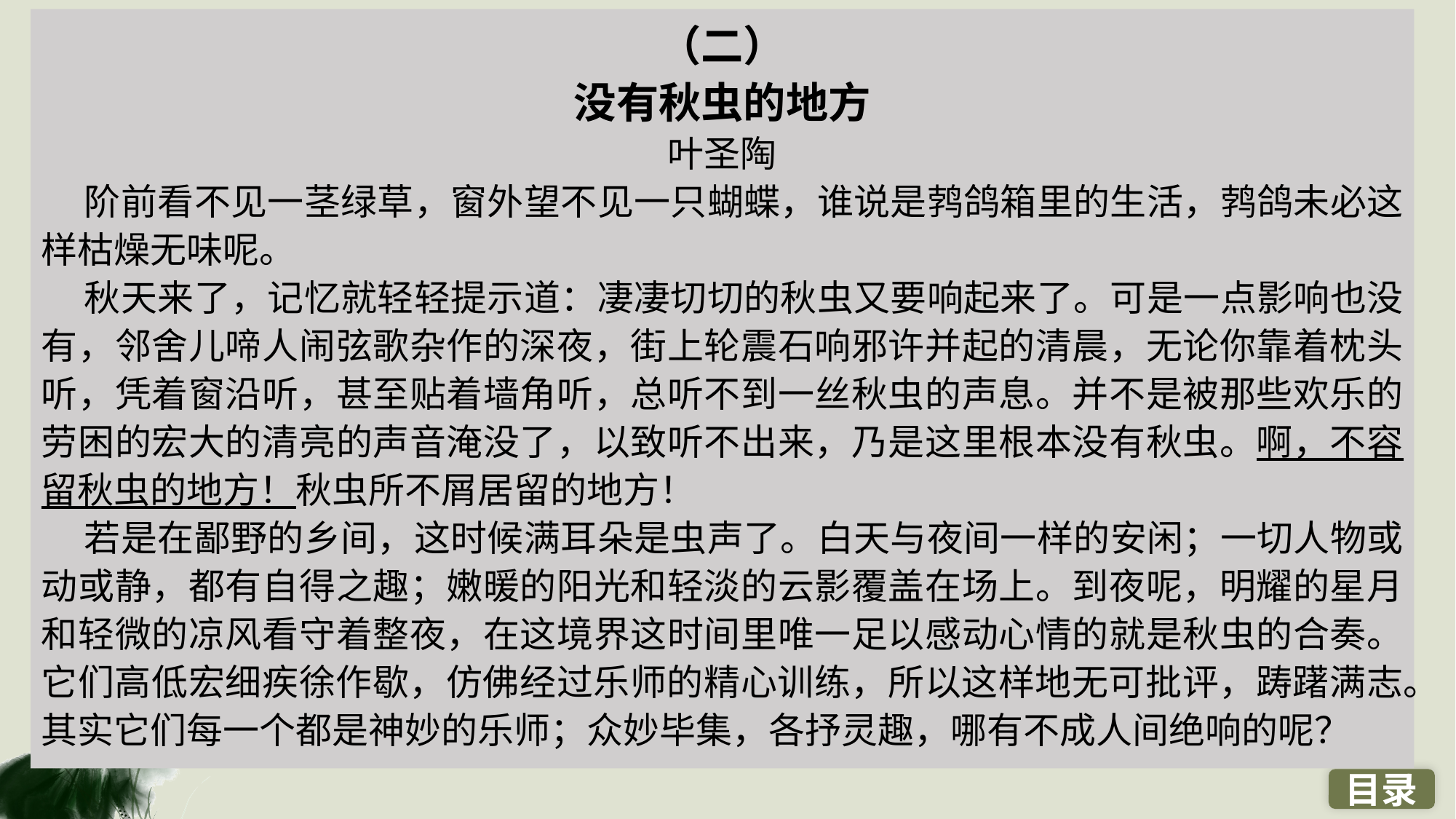

（二）
没有秋虫的地方
叶圣陶
    阶前看不见一茎绿草，窗外望不见一只蝴蝶，谁说是鹁鸽箱里的生活，鹁鸽未必这样枯燥无味呢。
    秋天来了，记忆就轻轻提示道：凄凄切切的秋虫又要响起来了。可是一点影响也没有，邻舍儿啼人闹弦歌杂作的深夜，街上轮震石响邪许并起的清晨，无论你靠着枕头听，凭着窗沿听，甚至贴着墙角听，总听不到一丝秋虫的声息。并不是被那些欢乐的劳困的宏大的清亮的声音淹没了，以致听不出来，乃是这里根本没有秋虫。啊，不容留秋虫的地方！秋虫所不屑居留的地方！
    若是在鄙野的乡间，这时候满耳朵是虫声了。白天与夜间一样的安闲；一切人物或动或静，都有自得之趣；嫩暖的阳光和轻淡的云影覆盖在场上。到夜呢，明耀的星月和轻微的凉风看守着整夜，在这境界这时间里唯一足以感动心情的就是秋虫的合奏。它们高低宏细疾徐作歇，仿佛经过乐师的精心训练，所以这样地无可批评，踌躇满志。其实它们每一个都是神妙的乐师；众妙毕集，各抒灵趣，哪有不成人间绝响的呢？